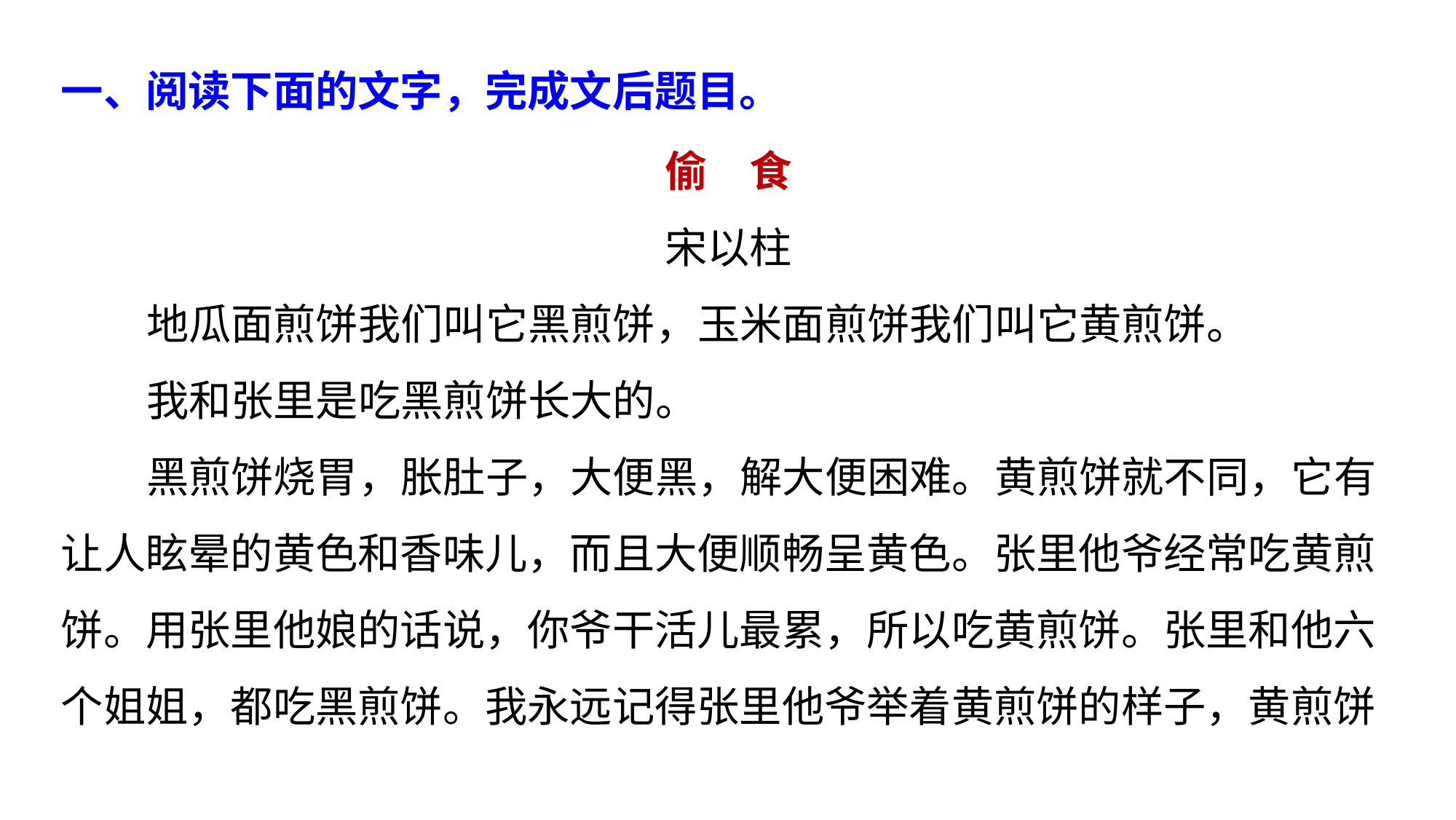

一、阅读下面的文字，完成文后题目。
偷　食
宋以柱
地瓜面煎饼我们叫它黑煎饼，玉米面煎饼我们叫它黄煎饼。
我和张里是吃黑煎饼长大的。
黑煎饼烧胃，胀肚子，大便黑，解大便困难。黄煎饼就不同，它有让人眩晕的黄色和香味儿，而且大便顺畅呈黄色。张里他爷经常吃黄煎饼。用张里他娘的话说，你爷干活儿最累，所以吃黄煎饼。张里和他六个姐姐，都吃黑煎饼。我永远记得张里他爷举着黄煎饼的样子，黄煎饼